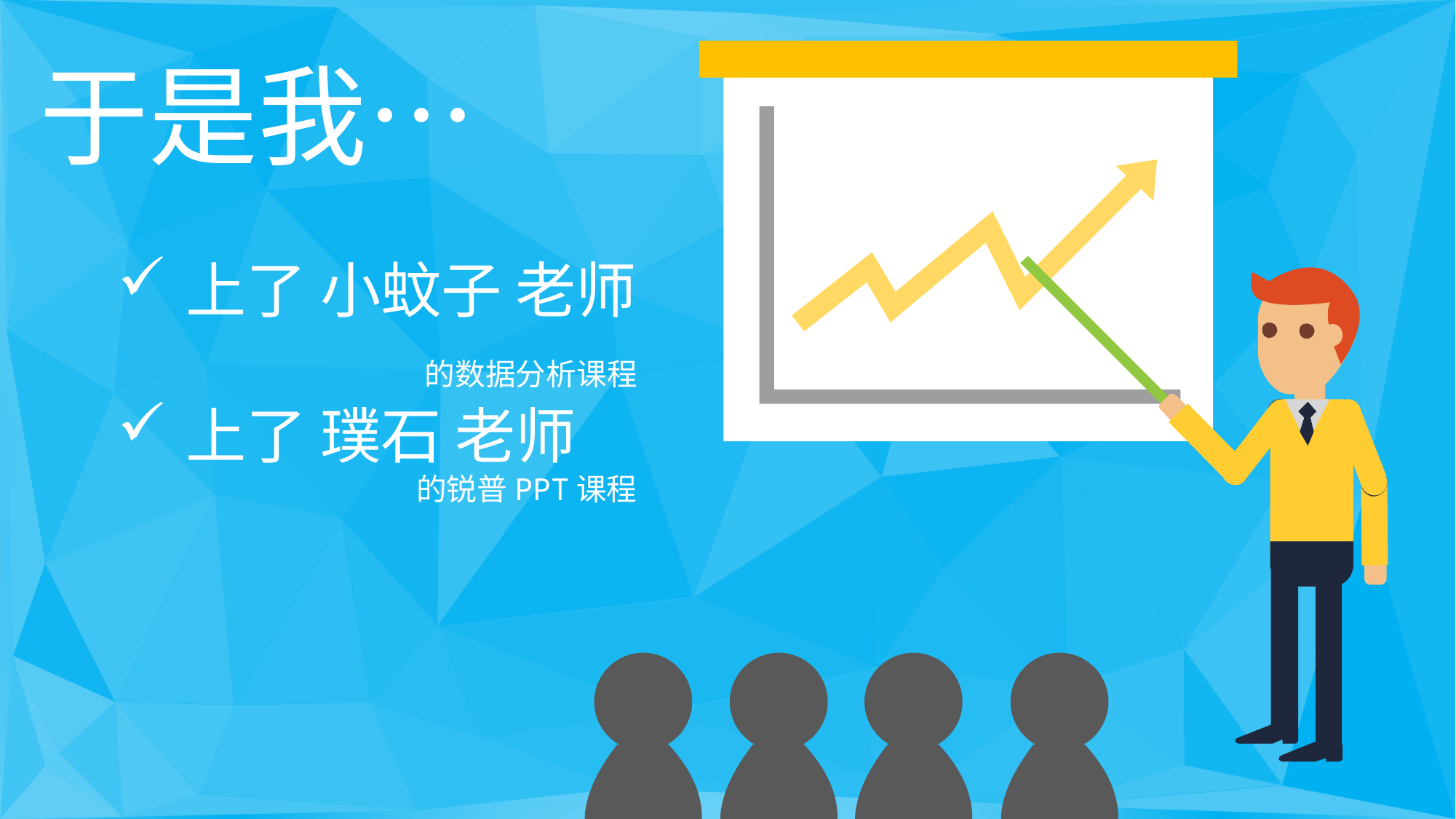

于是我…
上了 小蚊子 老师
  的数据分析课程
上了 璞石 老师
  的锐普PPT课程